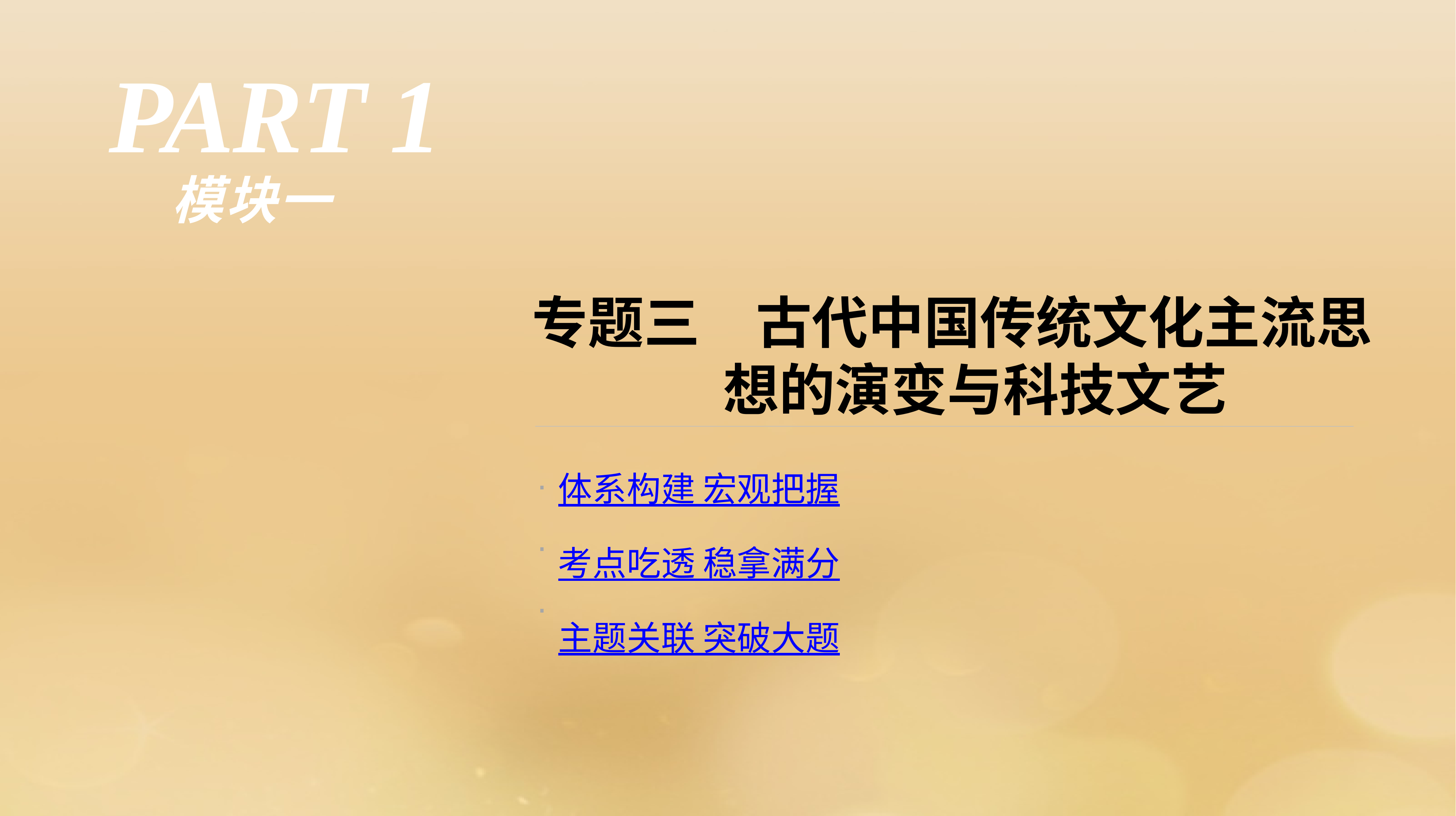

PART 1
模块一
专题三　古代中国传统文化主流思
              想的演变与科技文艺
·
·
·

体系构建 宏观把握
考点吃透 稳拿满分
主题关联 突破大题